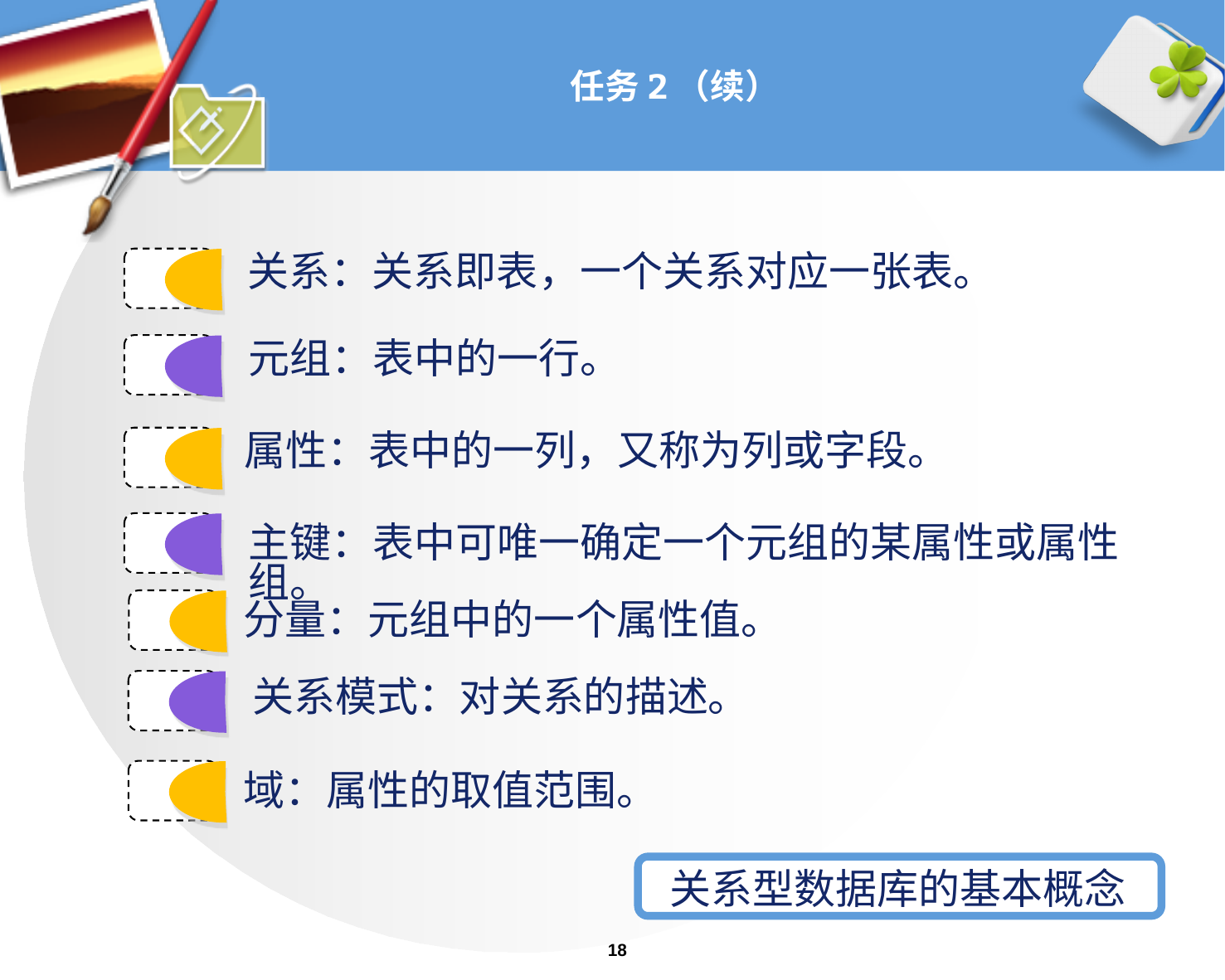

# 任务2（续）

关系：关系即表，一个关系对应一张表。

元组：表中的一行。

属性：表中的一列，又称为列或字段。

主键：表中可唯一确定一个元组的某属性或属性组。

分量：元组中的一个属性值。

关系模式：对关系的描述。

域：属性的取值范围。

关系型数据库的基本概念
18